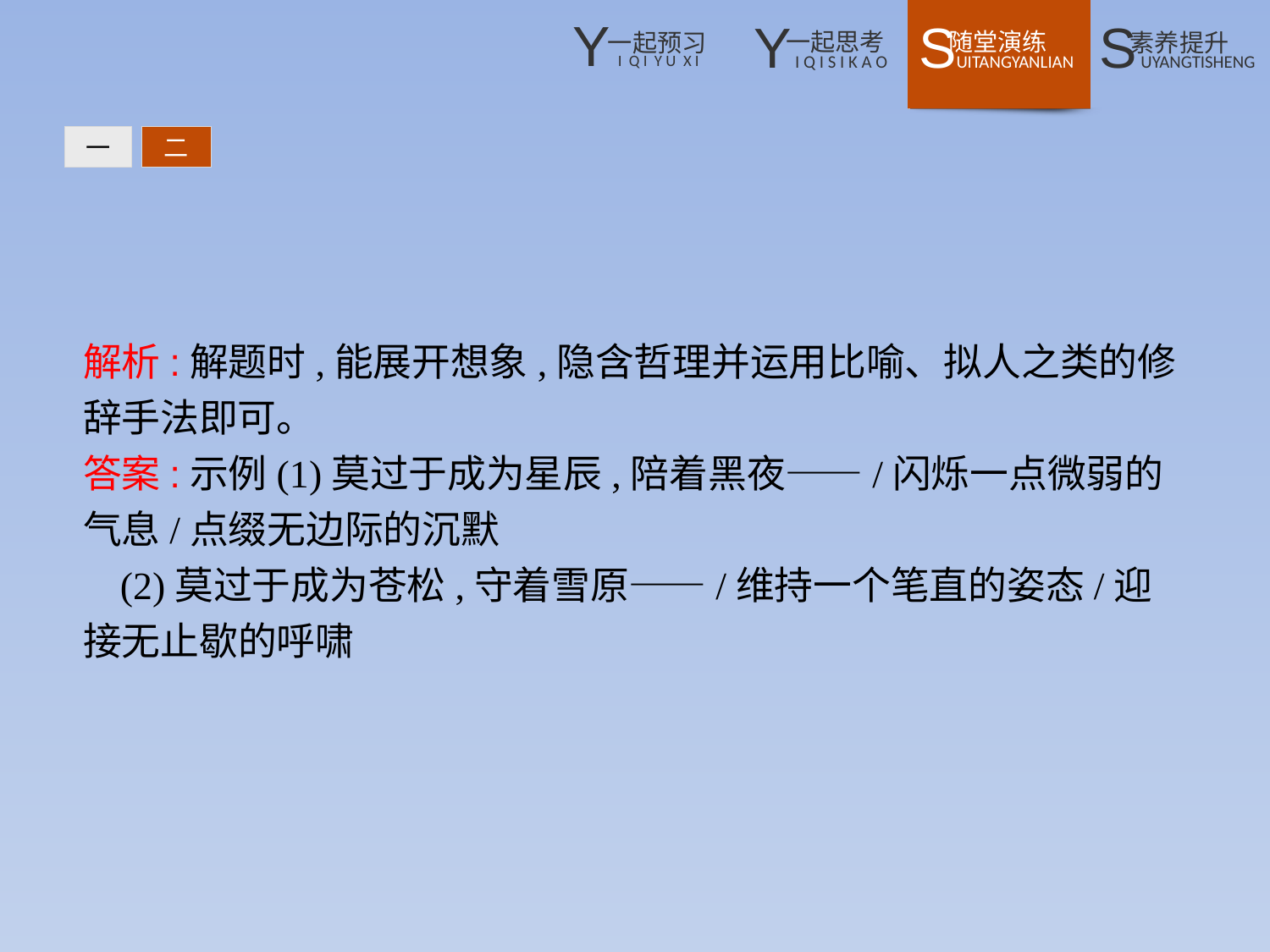

一
二
解析:解题时,能展开想象,隐含哲理并运用比喻、拟人之类的修辞手法即可。
答案:示例(1)莫过于成为星辰,陪着黑夜——/闪烁一点微弱的气息/点缀无边际的沉默
(2)莫过于成为苍松,守着雪原——/维持一个笔直的姿态/迎接无止歇的呼啸